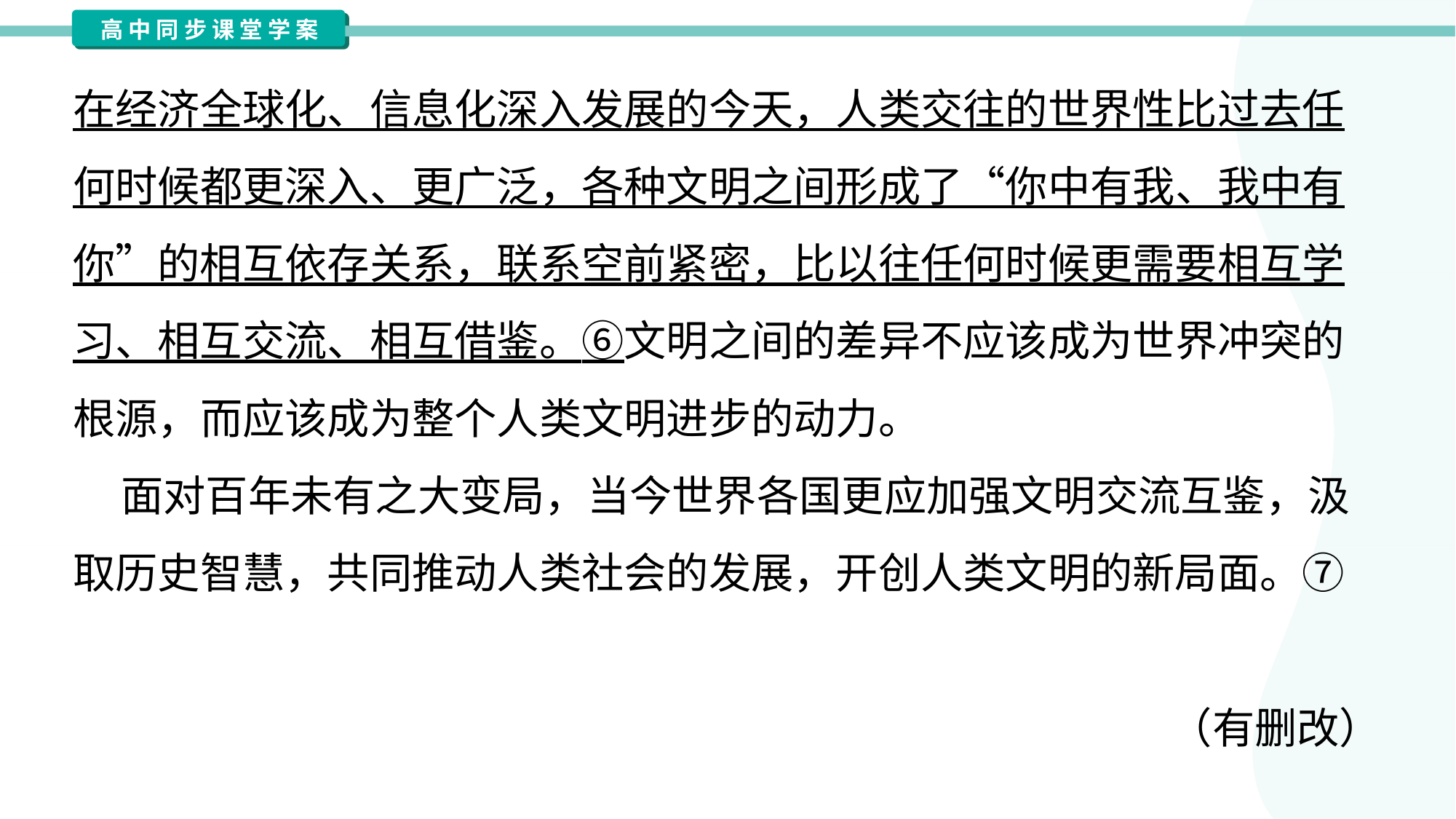

在经济全球化、信息化深入发展的今天，人类交往的世界性比过去任
何时候都更深入、更广泛，各种文明之间形成了“你中有我、我中有
你”的相互依存关系，联系空前紧密，比以往任何时候更需要相互学
习、相互交流、相互借鉴。⑥文明之间的差异不应该成为世界冲突的
根源，而应该成为整个人类文明进步的动力。
    面对百年未有之大变局，当今世界各国更应加强文明交流互鉴，汲
取历史智慧，共同推动人类社会的发展，开创人类文明的新局面。⑦

（有删改）